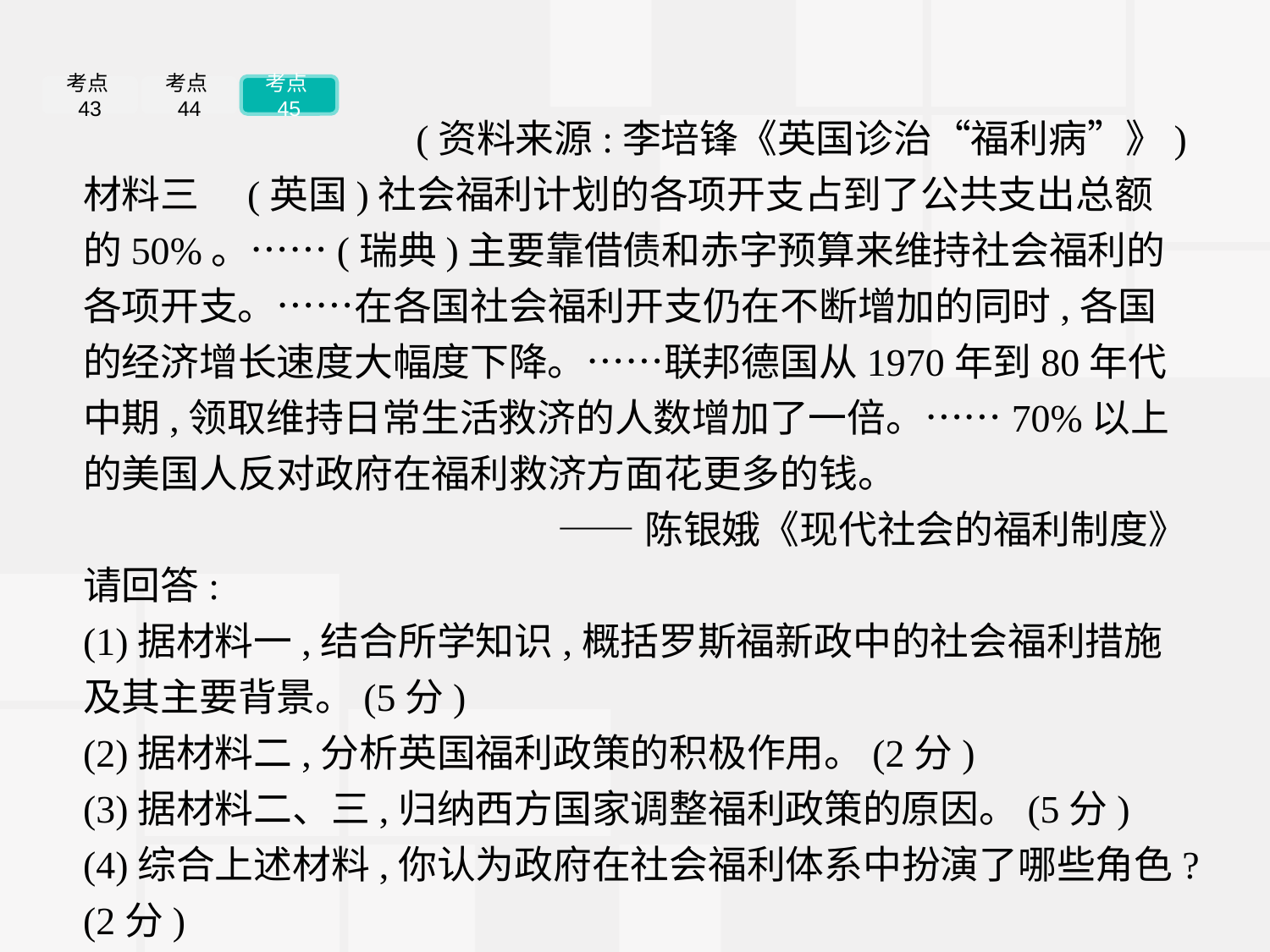

考点43
考点44
考点45
(资料来源:李培锋《英国诊治“福利病”》)
材料三　(英国)社会福利计划的各项开支占到了公共支出总额的50%。……(瑞典)主要靠借债和赤字预算来维持社会福利的各项开支。……在各国社会福利开支仍在不断增加的同时,各国的经济增长速度大幅度下降。……联邦德国从1970年到80年代中期,领取维持日常生活救济的人数增加了一倍。……70%以上的美国人反对政府在福利救济方面花更多的钱。
——陈银娥《现代社会的福利制度》
请回答:
(1)据材料一,结合所学知识,概括罗斯福新政中的社会福利措施及其主要背景。(5分)
(2)据材料二,分析英国福利政策的积极作用。(2分)
(3)据材料二、三,归纳西方国家调整福利政策的原因。(5分)
(4)综合上述材料,你认为政府在社会福利体系中扮演了哪些角色?(2分)